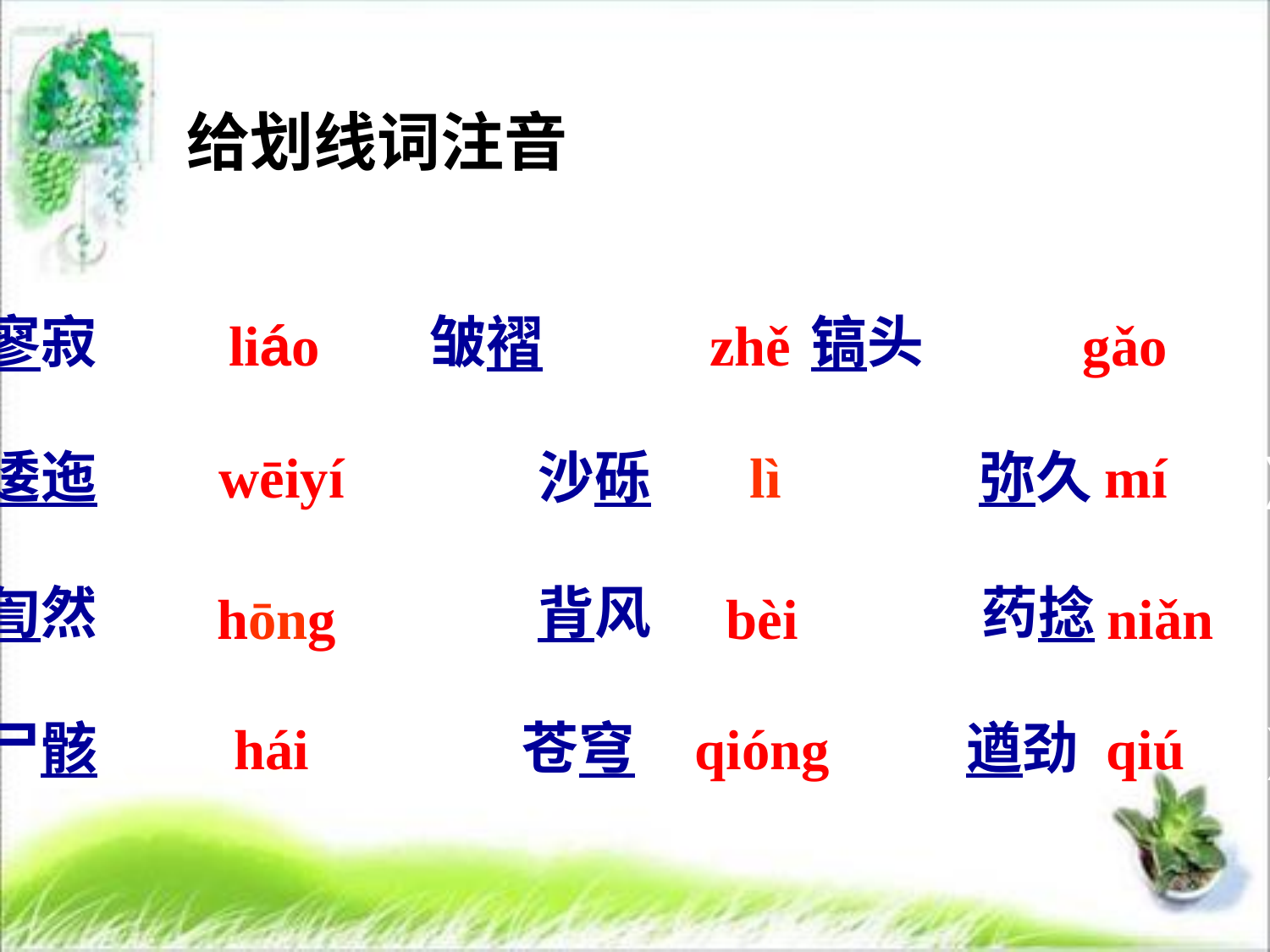

给划线词注音

寥寂（       ）          皱褶（        ）    镐头(          )

逶迤(            )            沙砾 (          )      弥久(         )

訇然(           )             背风(           )      药捻 (         )

尸骸(            )           苍穹(           )      遒劲(          )
zhě
gǎo
liáo
wēiyí
lì
mí
hōng
bèi
niǎn
hái
qióng
qiú